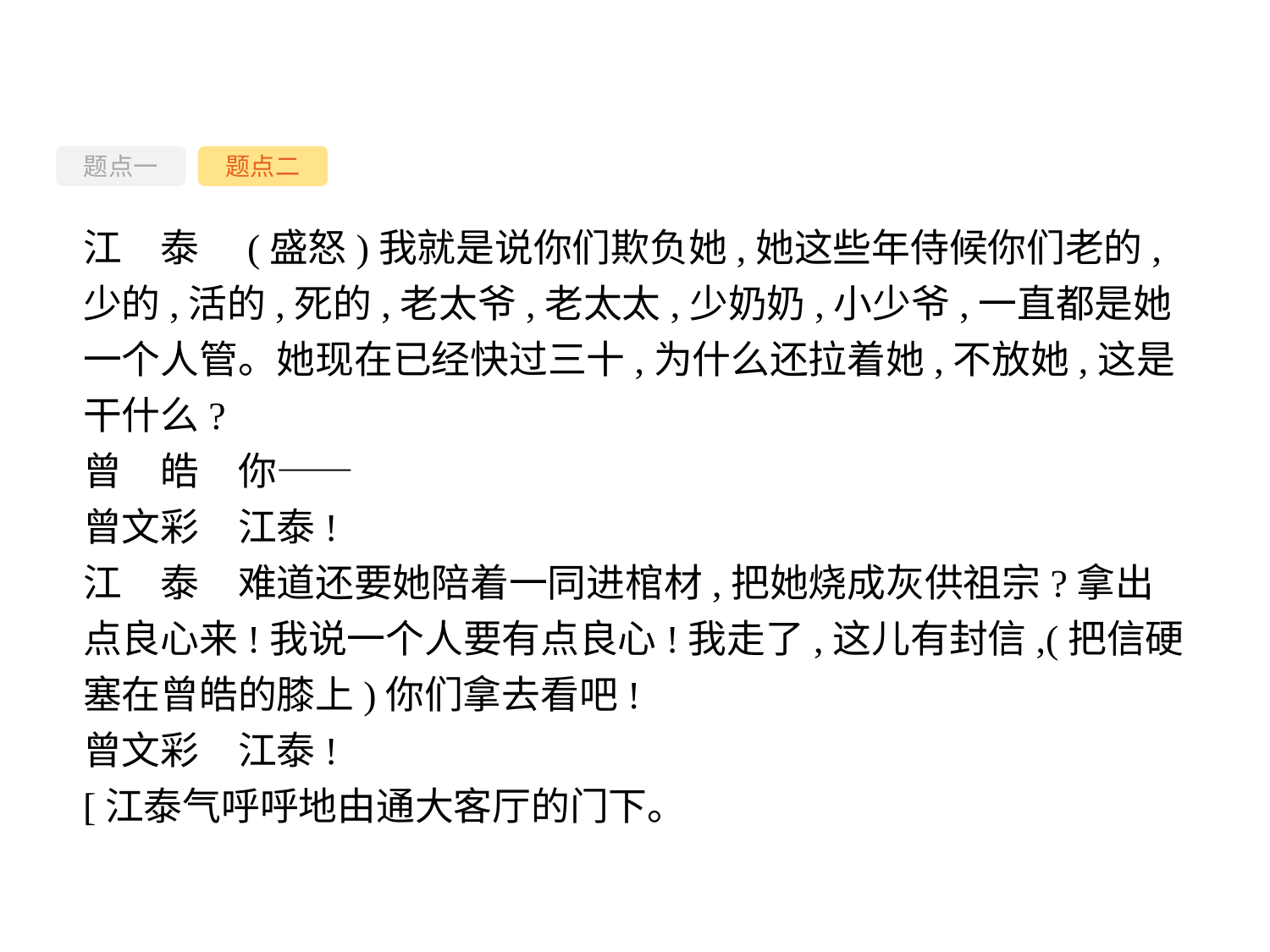

题点一
题点二
江　泰　(盛怒)我就是说你们欺负她,她这些年侍候你们老的,少的,活的,死的,老太爷,老太太,少奶奶,小少爷,一直都是她一个人管。她现在已经快过三十,为什么还拉着她,不放她,这是干什么?
曾　皓　你——
曾文彩　江泰!
江　泰　难道还要她陪着一同进棺材,把她烧成灰供祖宗?拿出点良心来!我说一个人要有点良心!我走了,这儿有封信,(把信硬塞在曾皓的膝上)你们拿去看吧!
曾文彩　江泰!
[江泰气呼呼地由通大客厅的门下。
-50-